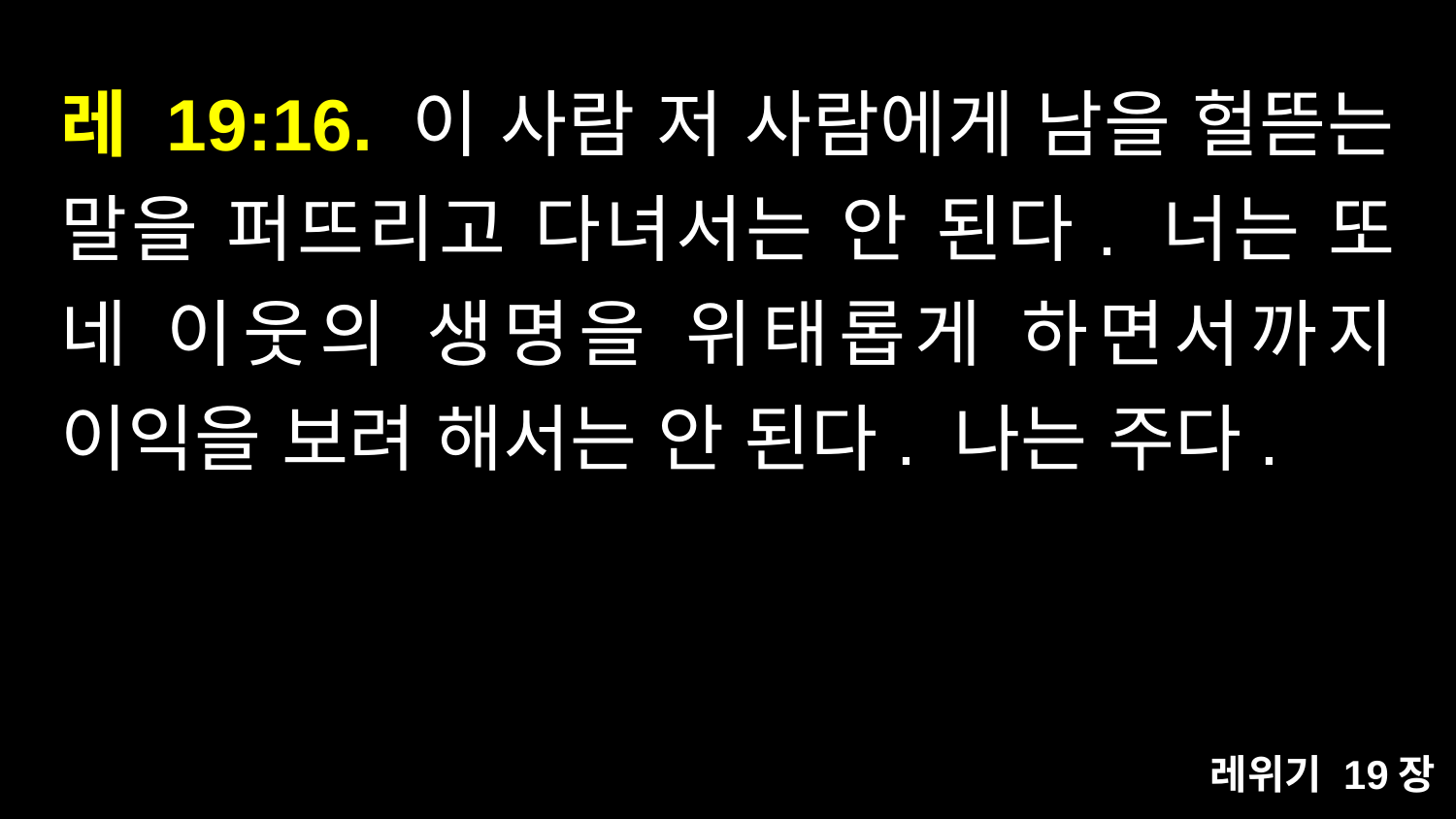

# 레 19:16. 이 사람 저 사람에게 남을 헐뜯는 말을 퍼뜨리고 다녀서는 안 된다. 너는 또 네 이웃의 생명을 위태롭게 하면서까지 이익을 보려 해서는 안 된다. 나는 주다.
레위기 19장